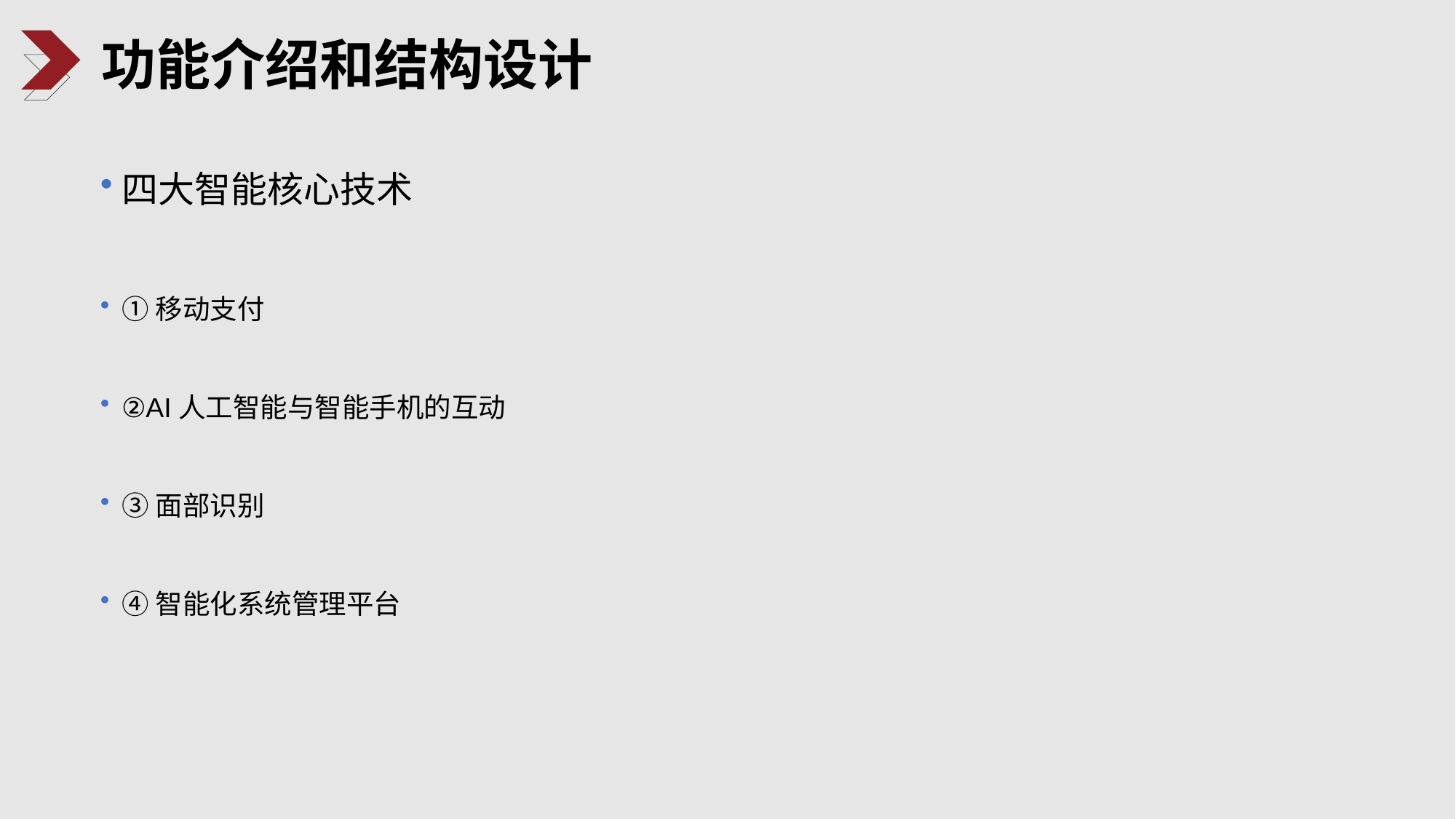

功能介绍和结构设计

四大智能核心技术

①移动支付

②AI人工智能与智能手机的互动

③面部识别

④智能化系统管理平台